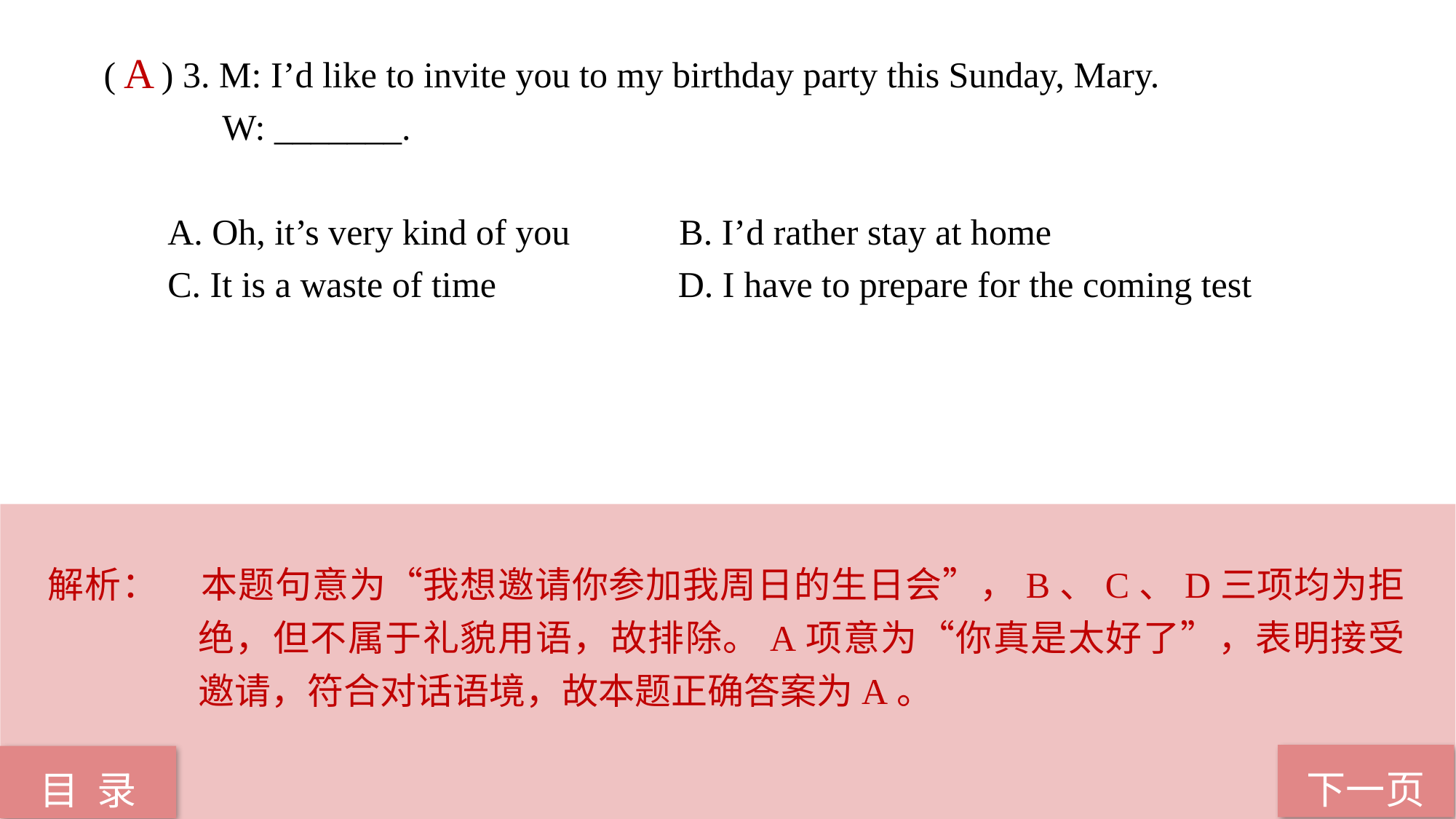

(     ) 3. M: I’d like to invite you to my birthday party this Sunday, Mary.
             W: _______.

       A. Oh, it’s very kind of you            B. I’d rather stay at home
       C. It is a waste of time                    D. I have to prepare for the coming test
A
解析：	本题句意为“我想邀请你参加我周日的生日会”，B、C、D三项均为拒绝，但不属于礼貌用语，故排除。A项意为“你真是太好了”，表明接受邀请，符合对话语境，故本题正确答案为A。